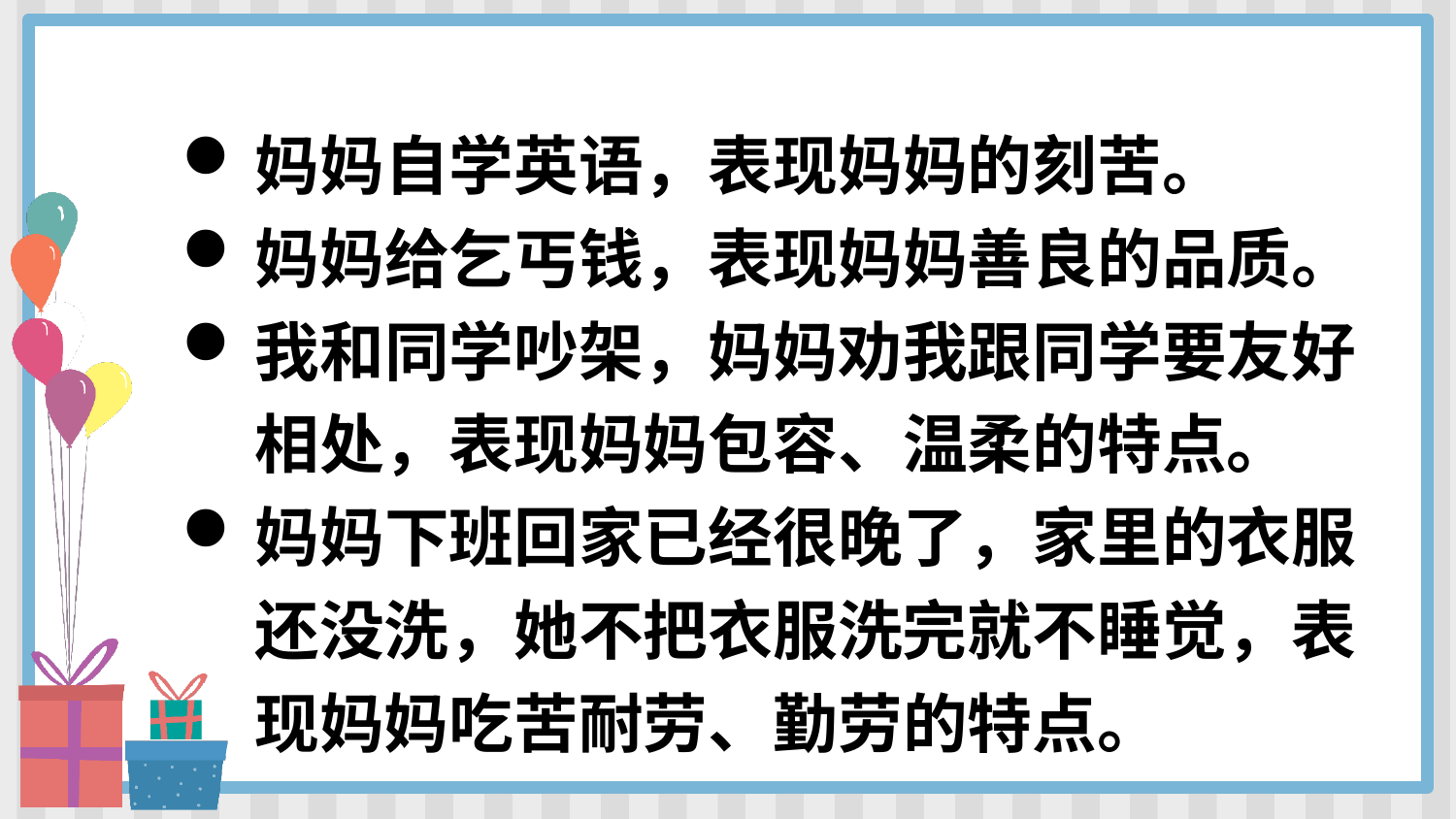

妈妈自学英语，表现妈妈的刻苦。
妈妈给乞丐钱，表现妈妈善良的品质。
我和同学吵架，妈妈劝我跟同学要友好相处，表现妈妈包容、温柔的特点。
妈妈下班回家已经很晚了，家里的衣服还没洗，她不把衣服洗完就不睡觉，表现妈妈吃苦耐劳、勤劳的特点。